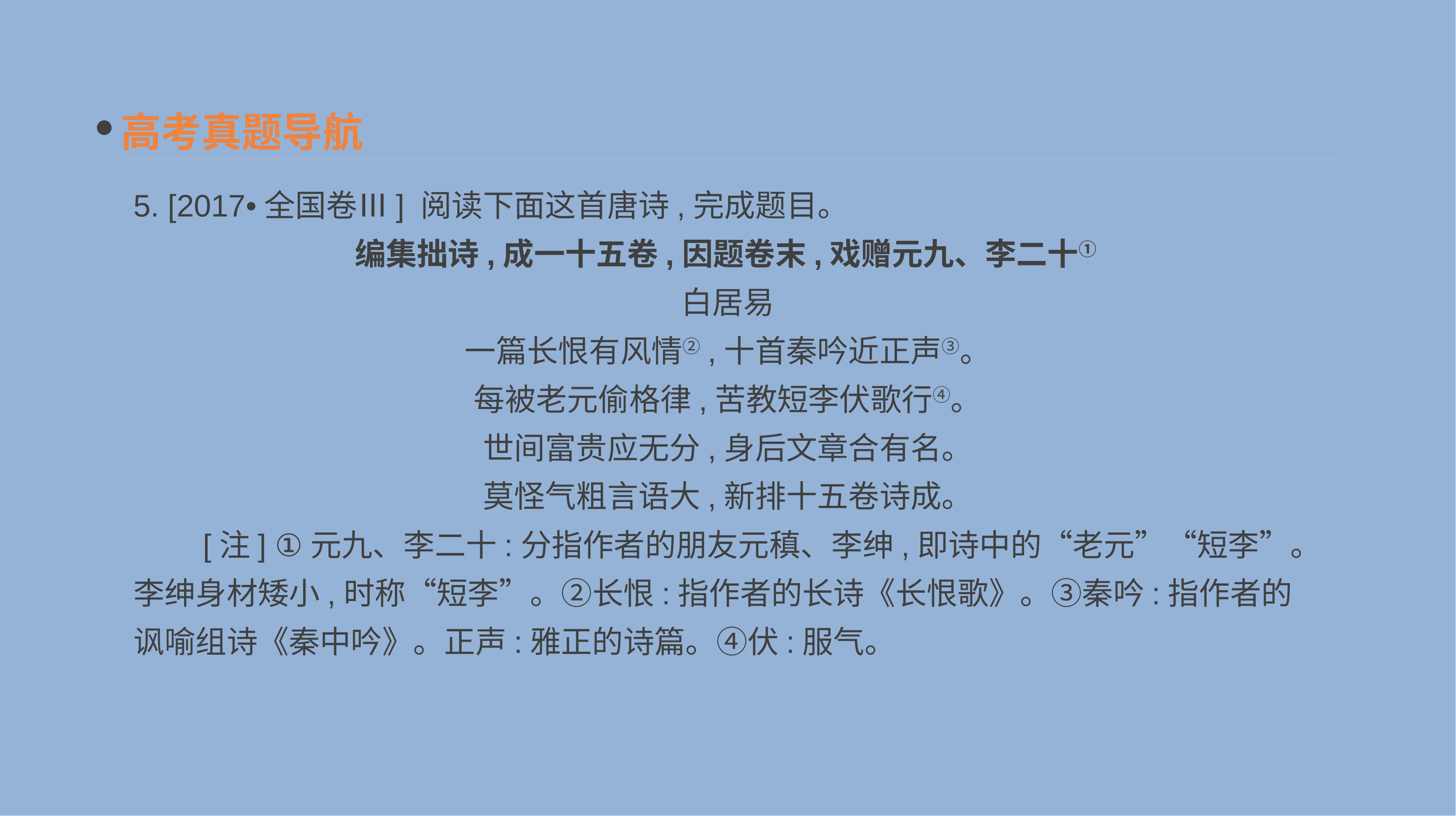

高考真题导航

5. [2017•全国卷Ⅲ] 阅读下面这首唐诗,完成题目。
编集拙诗,成一十五卷,因题卷末,戏赠元九、李二十①
白居易
一篇长恨有风情②,十首秦吟近正声③。
每被老元偷格律,苦教短李伏歌行④。
世间富贵应无分,身后文章合有名。
莫怪气粗言语大,新排十五卷诗成。
　　[注] ①元九、李二十:分指作者的朋友元稹、李绅,即诗中的“老元”“短李”。李绅身材矮小,时称“短李”。②长恨:指作者的长诗《长恨歌》。③秦吟:指作者的讽喻组诗《秦中吟》。正声:雅正的诗篇。④伏:服气。